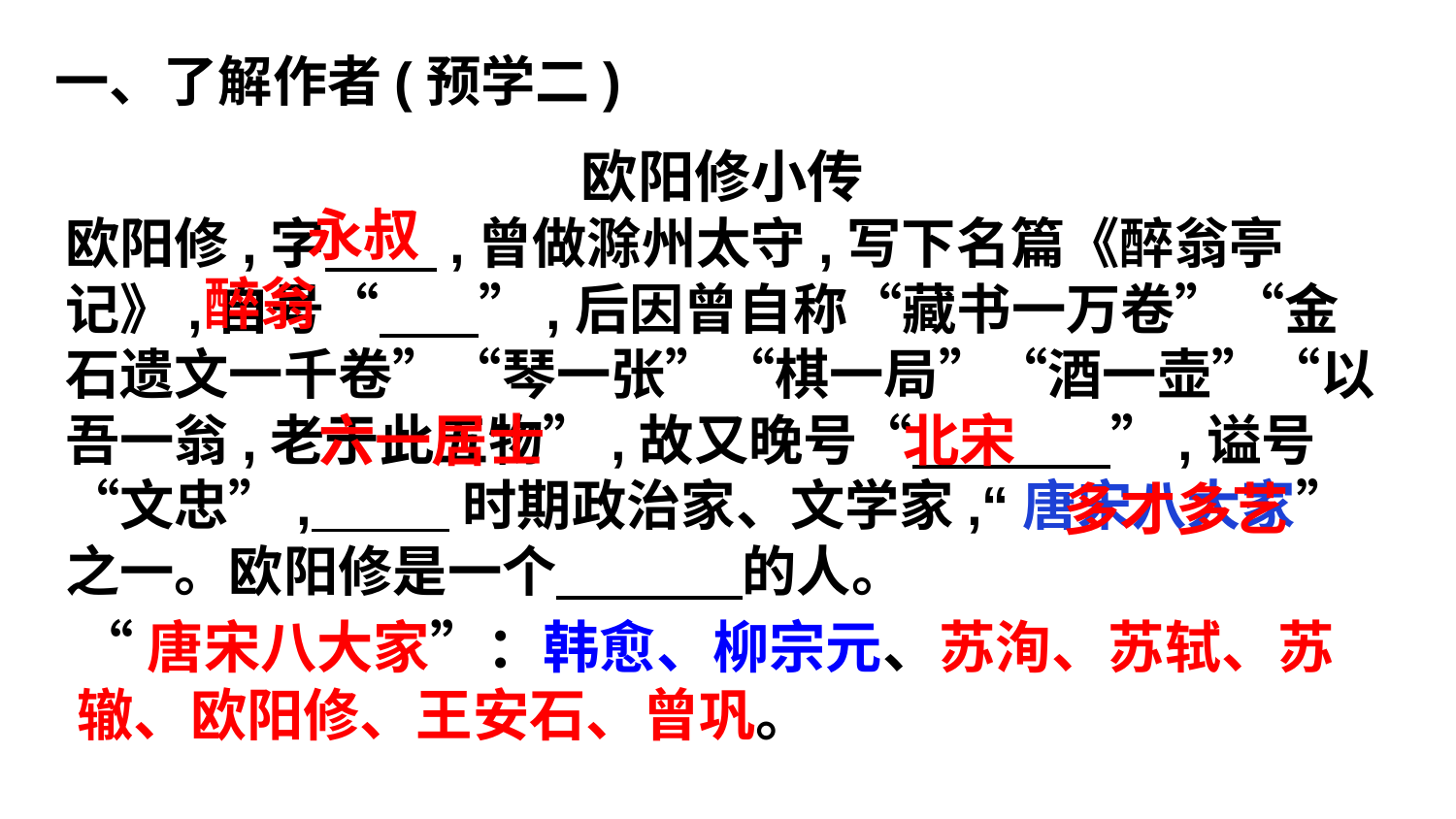

一、了解作者(预学二)
欧阳修小传
欧阳修,字         ,曾做滁州太守,写下名篇《醉翁亭记》,自号“        ”,后因曾自称“藏书一万卷”“金石遗文一千卷”“琴一张”“棋一局”“酒一壶”“以吾一翁,老于此五物”,故又晚号“                ”,谥号“文忠”,         时期政治家、文学家,“唐宋八大家”之一。欧阳修是一个               的人。
永叔
醉翁
六一居士
北宋
多才多艺
“唐宋八大家”：韩愈、柳宗元、苏洵、苏轼、苏辙、欧阳修、王安石、曾巩。